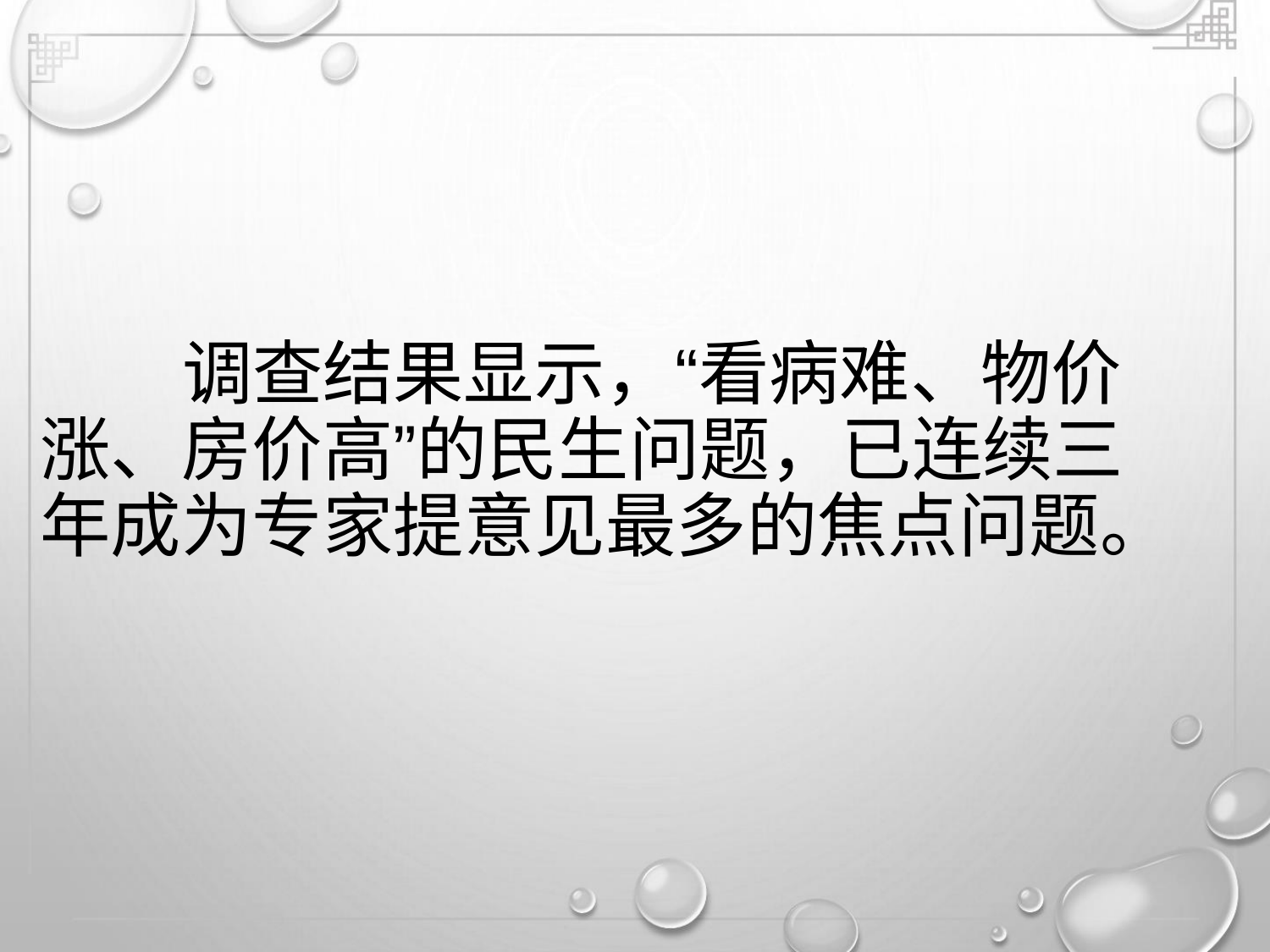

调查结果显示，“看病难、物价
涨、房价高”的民生问题，已连续三
年成为专家提意见最多的焦点问题。